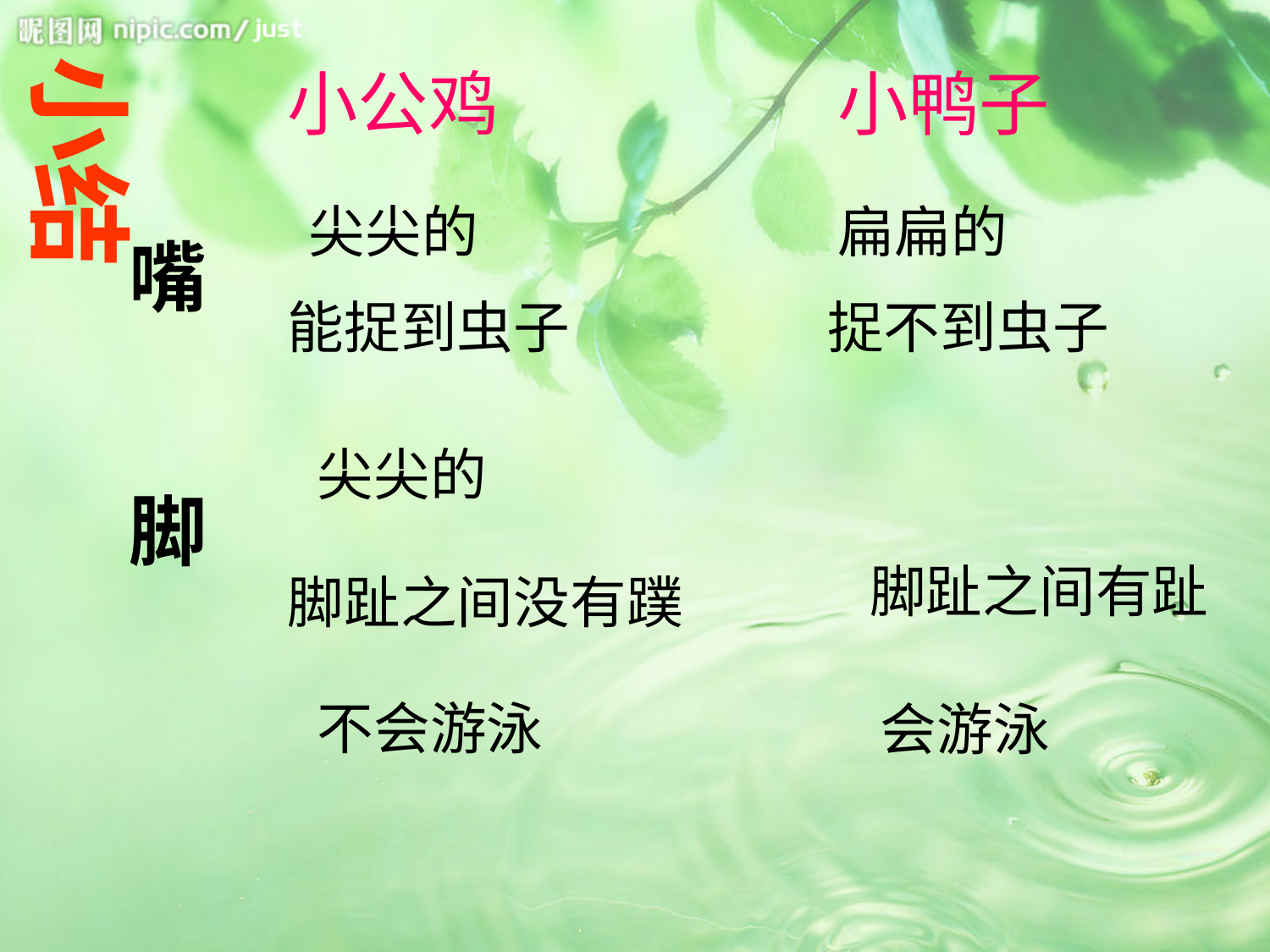

小结
小公鸡
小鸭子
尖尖的
扁扁的
嘴
能捉到虫子
捉不到虫子
尖尖的
脚
脚趾之间有趾
脚趾之间没有蹼
不会游泳
会游泳